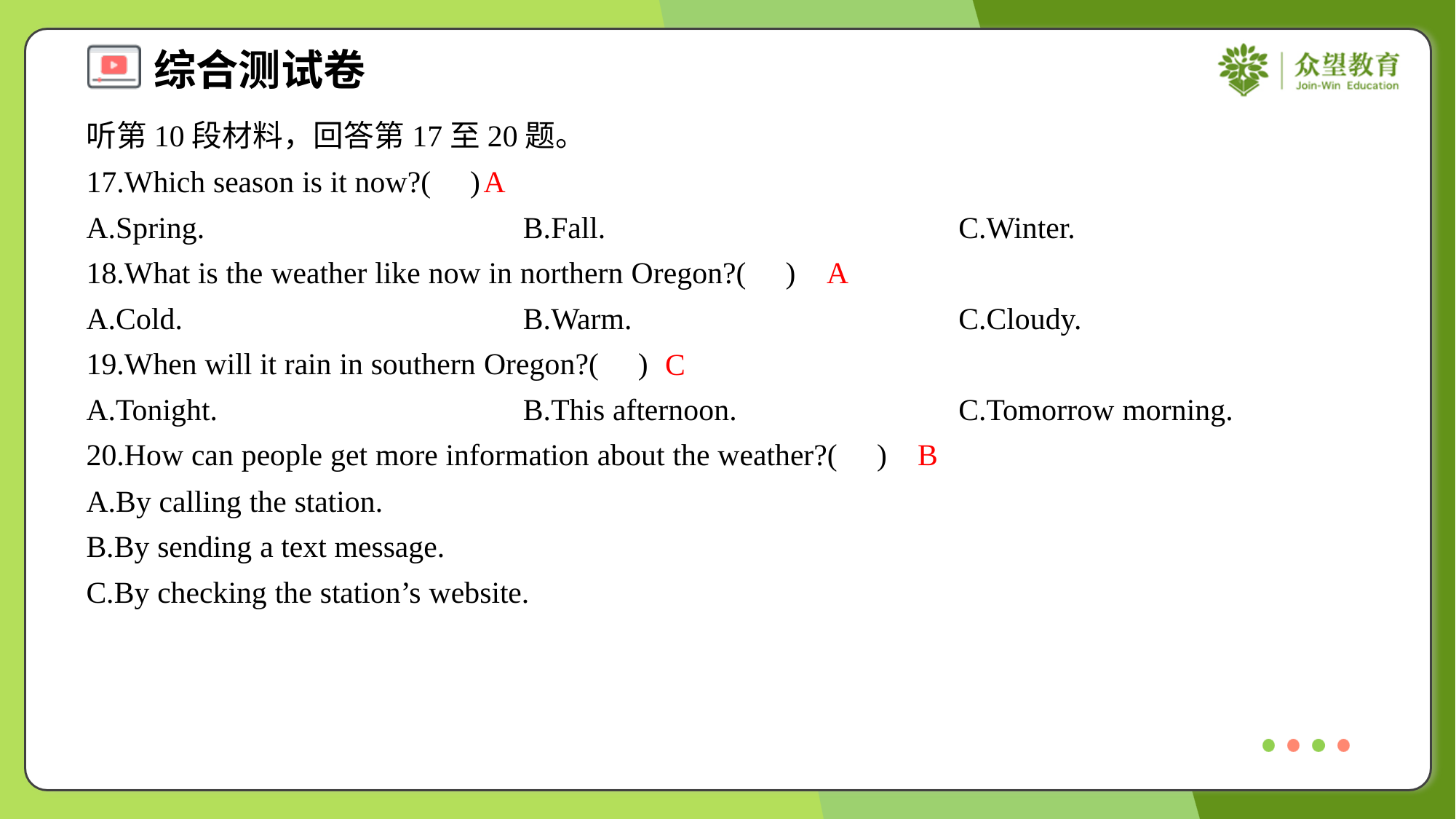

听第10段材料，回答第17至20题。
17.Which season is it now?(     )
A
A.Spring.	B.Fall.	C.Winter.
18.What is the weather like now in northern Oregon?(     )
A
A.Cold.	B.Warm.	C.Cloudy.
19.When will it rain in southern Oregon?(     )
C
A.Tonight.	B.This afternoon.	C.Tomorrow morning.
20.How can people get more information about the weather?(     )
B
A.By calling the station.
B.By sending a text message.
C.By checking the station’s website.